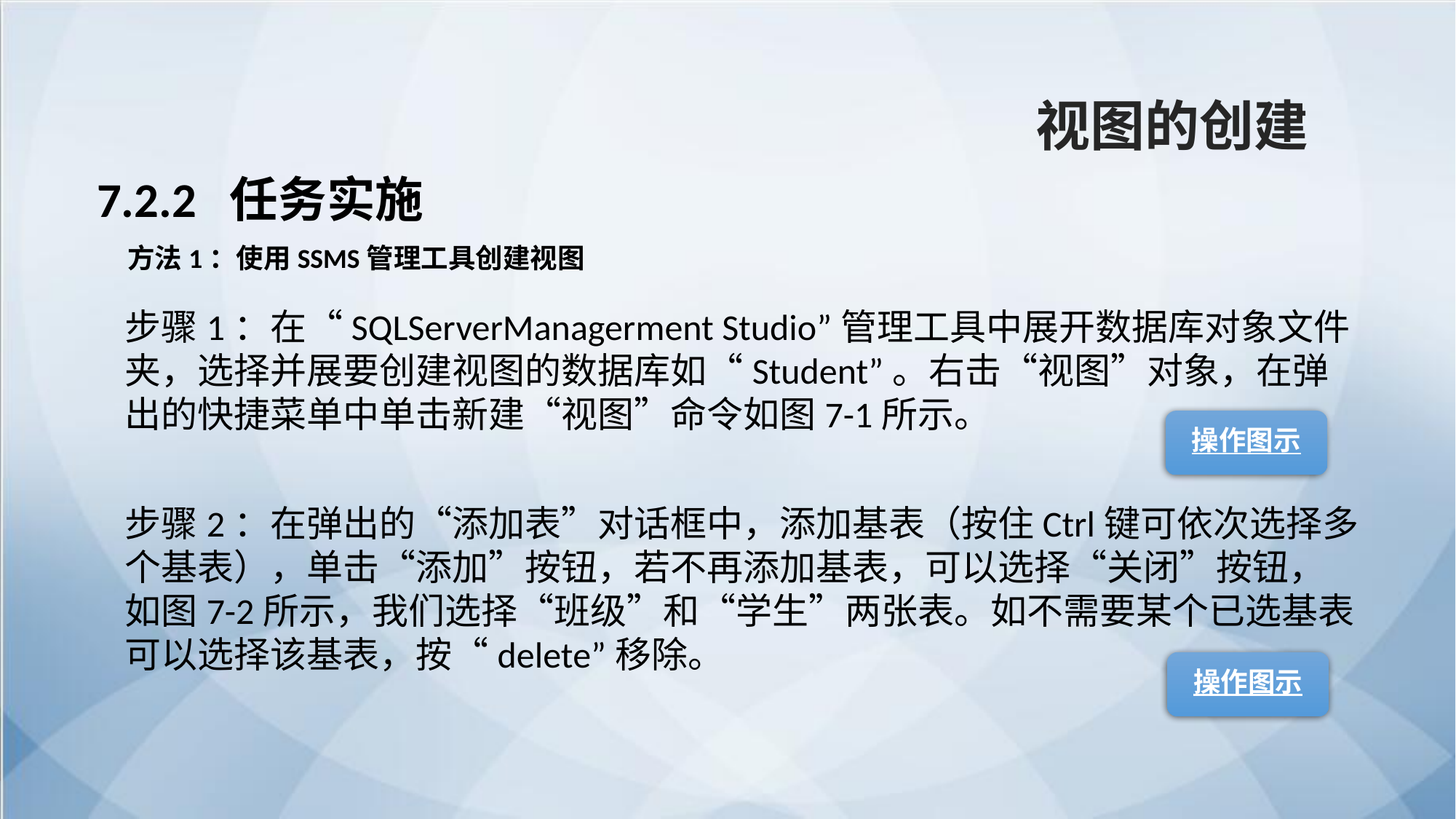

视图的创建
7.2.2  任务实施
方法1：使用SSMS管理工具创建视图
步骤1：在“SQLServerManagerment Studio”管理工具中展开数据库对象文件夹，选择并展要创建视图的数据库如“Student”。右击“视图”对象，在弹出的快捷菜单中单击新建“视图”命令如图7-1所示。
操作图示
步骤2：在弹出的“添加表”对话框中，添加基表（按住Ctrl键可依次选择多个基表），单击“添加”按钮，若不再添加基表，可以选择“关闭”按钮，如图7-2所示，我们选择“班级”和“学生”两张表。如不需要某个已选基表可以选择该基表，按“delete”移除。
操作图示